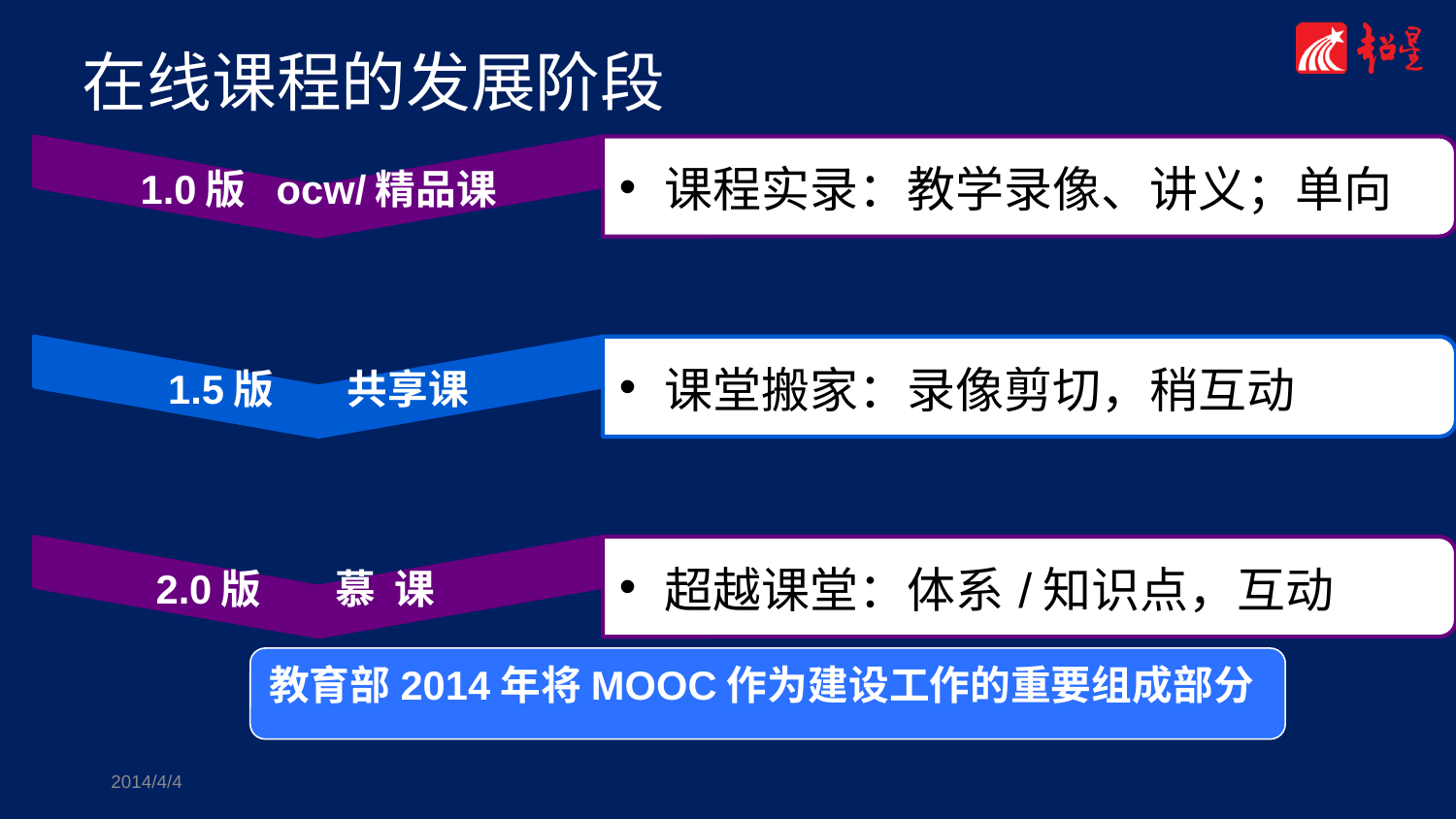

在线课程的发展阶段
1.0版  ocw/精品课
课程实录：教学录像、讲义；单向
1.5版        共享课
课堂搬家：录像剪切，稍互动
2.0版        慕  课
超越课堂：体系/知识点，互动
教育部2014年将MOOC作为建设工作的重要组成部分
2014/4/4